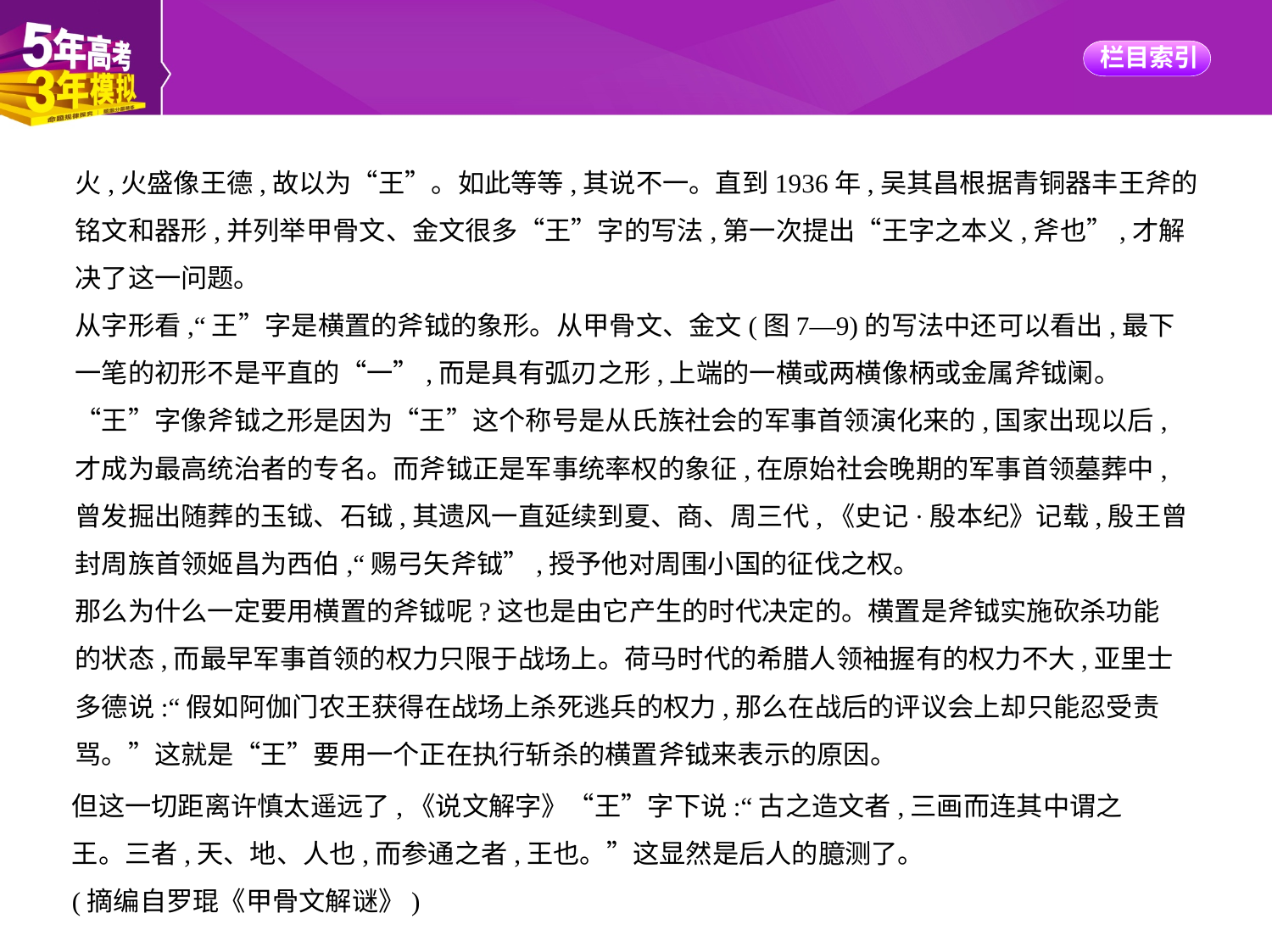

火,火盛像王德,故以为“王”。如此等等,其说不一。直到1936年,吴其昌根据青铜器丰王斧的
铭文和器形,并列举甲骨文、金文很多“王”字的写法,第一次提出“王字之本义,斧也”,才解
决了这一问题。
从字形看,“王”字是横置的斧钺的象形。从甲骨文、金文(图7—9)的写法中还可以看出,最下
一笔的初形不是平直的“一”,而是具有弧刃之形,上端的一横或两横像柄或金属斧钺阑。
“王”字像斧钺之形是因为“王”这个称号是从氏族社会的军事首领演化来的,国家出现以后,
才成为最高统治者的专名。而斧钺正是军事统率权的象征,在原始社会晚期的军事首领墓葬中,
曾发掘出随葬的玉钺、石钺,其遗风一直延续到夏、商、周三代,《史记·殷本纪》记载,殷王曾
封周族首领姬昌为西伯,“赐弓矢斧钺”,授予他对周围小国的征伐之权。
那么为什么一定要用横置的斧钺呢?这也是由它产生的时代决定的。横置是斧钺实施砍杀功能
的状态,而最早军事首领的权力只限于战场上。荷马时代的希腊人领袖握有的权力不大,亚里士
多德说:“假如阿伽门农王获得在战场上杀死逃兵的权力,那么在战后的评议会上却只能忍受责
骂。”这就是“王”要用一个正在执行斩杀的横置斧钺来表示的原因。
但这一切距离许慎太遥远了,《说文解字》“王”字下说:“古之造文者,三画而连其中谓之
王。三者,天、地、人也,而参通之者,王也。”这显然是后人的臆测了。
(摘编自罗琨《甲骨文解谜》)